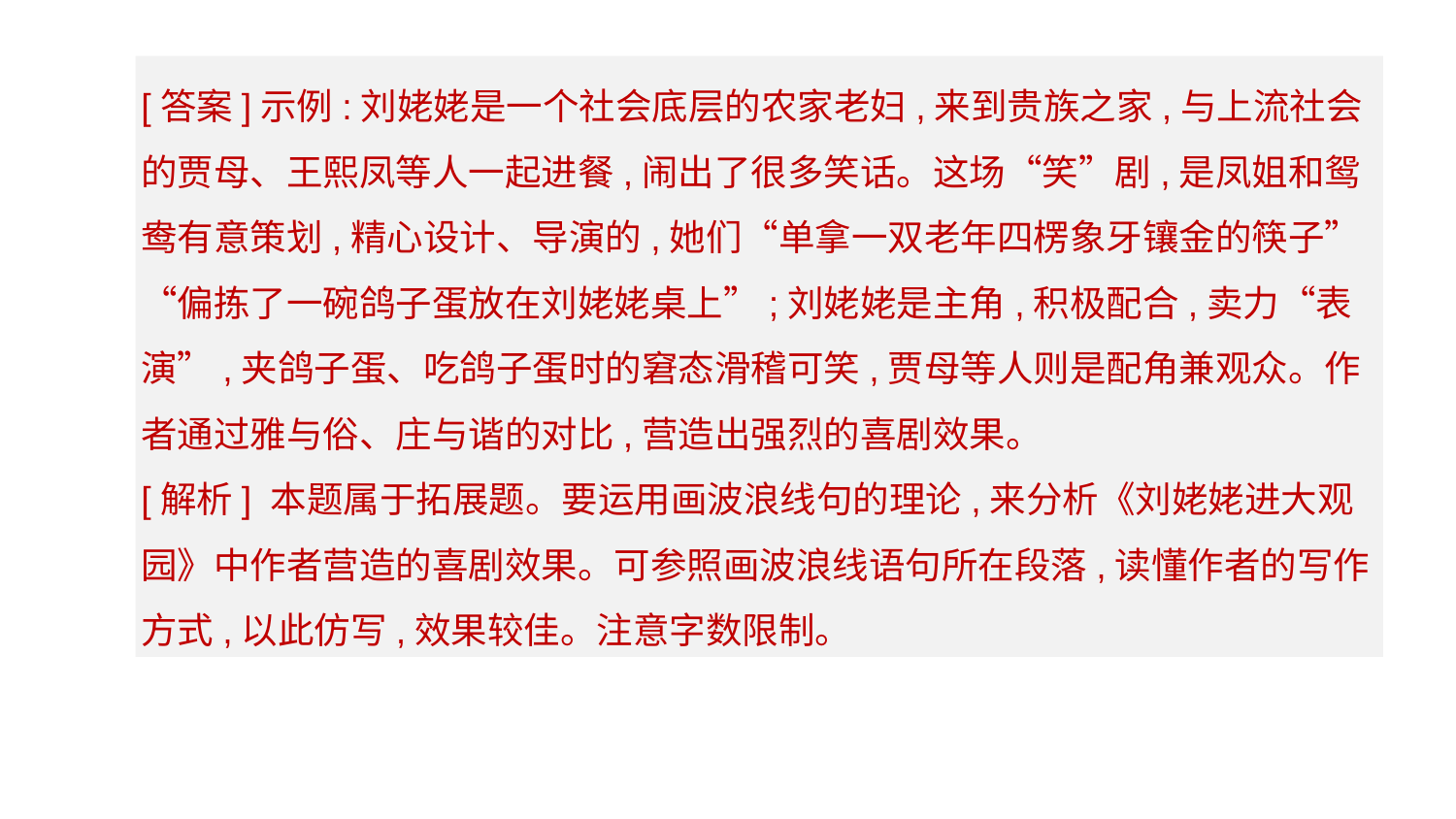

[答案]示例:刘姥姥是一个社会底层的农家老妇,来到贵族之家,与上流社会的贾母、王熙凤等人一起进餐,闹出了很多笑话。这场“笑”剧,是凤姐和鸳鸯有意策划,精心设计、导演的,她们“单拿一双老年四楞象牙镶金的筷子”“偏拣了一碗鸽子蛋放在刘姥姥桌上”;刘姥姥是主角,积极配合,卖力“表演”,夹鸽子蛋、吃鸽子蛋时的窘态滑稽可笑,贾母等人则是配角兼观众。作者通过雅与俗、庄与谐的对比,营造出强烈的喜剧效果。
[解析] 本题属于拓展题。要运用画波浪线句的理论,来分析《刘姥姥进大观园》中作者营造的喜剧效果。可参照画波浪线语句所在段落,读懂作者的写作方式,以此仿写,效果较佳。注意字数限制。